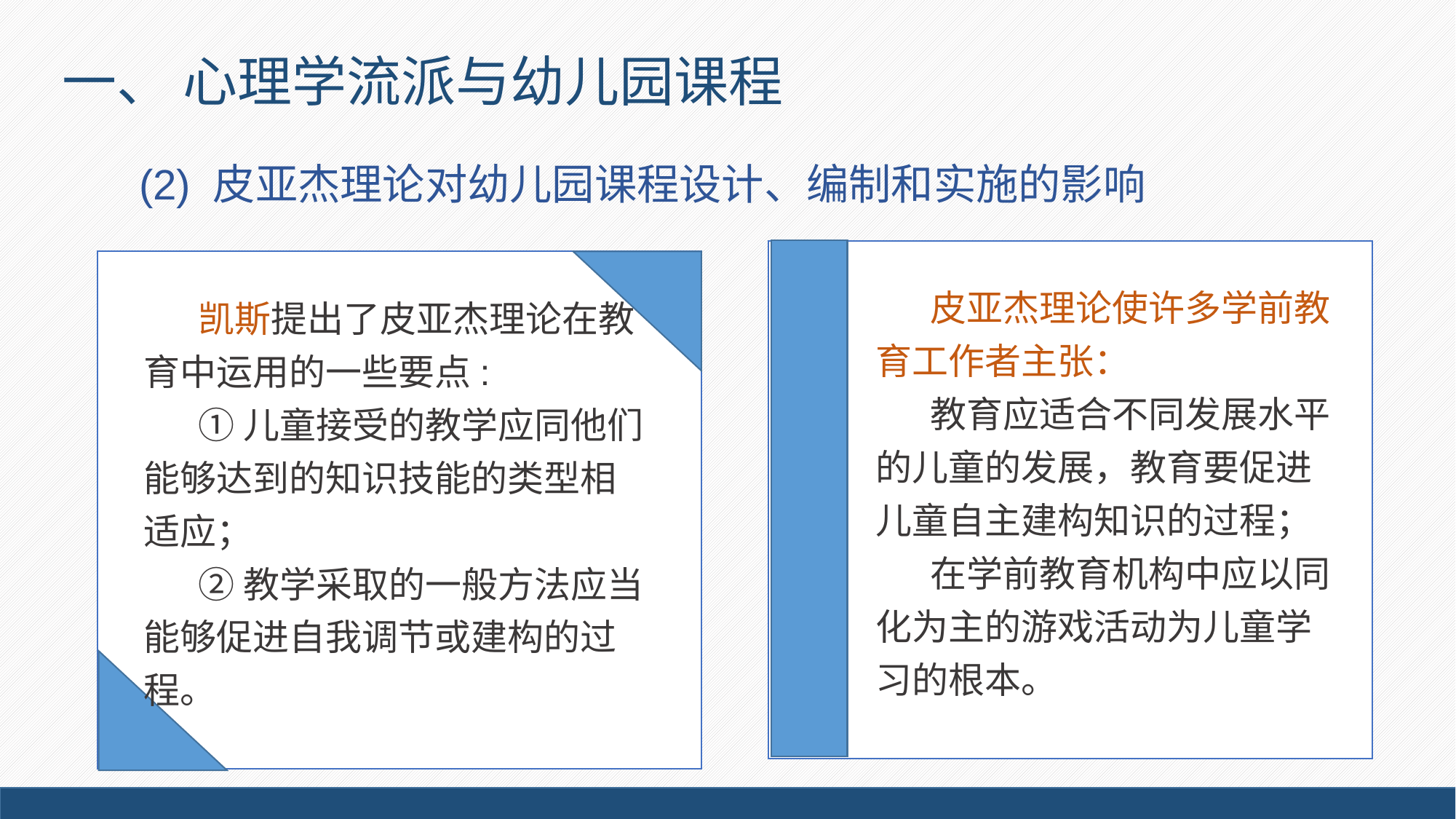

一、 心理学流派与幼儿园课程
(2) 皮亚杰理论对幼儿园课程设计、编制和实施的影响

皮亚杰理论使许多学前教育工作者主张：
教育应适合不同发展水平的儿童的发展，教育要促进儿童自主建构知识的过程；
在学前教育机构中应以同化为主的游戏活动为儿童学习的根本。

凯斯提出了皮亚杰理论在教育中运用的一些要点:
①儿童接受的教学应同他们能够达到的知识技能的类型相适应；
②教学采取的一般方法应当能够促进自我调节或建构的过程。